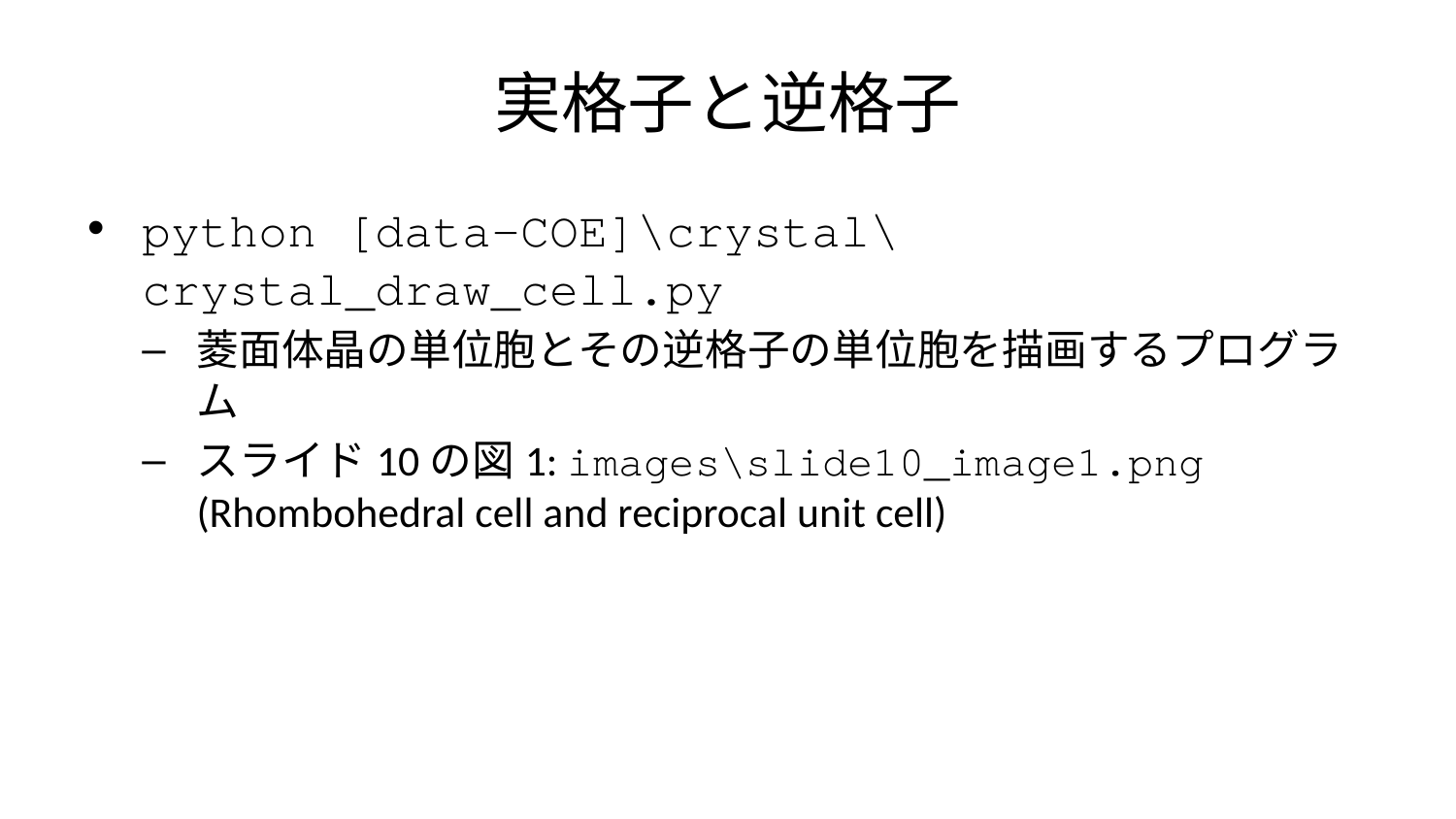

# 実格子と逆格子
python [data-COE]\crystal\crystal_draw_cell.py
菱面体晶の単位胞とその逆格子の単位胞を描画するプログラム
スライド10の図1: images\slide10_image1.png (Rhombohedral cell and reciprocal unit cell)